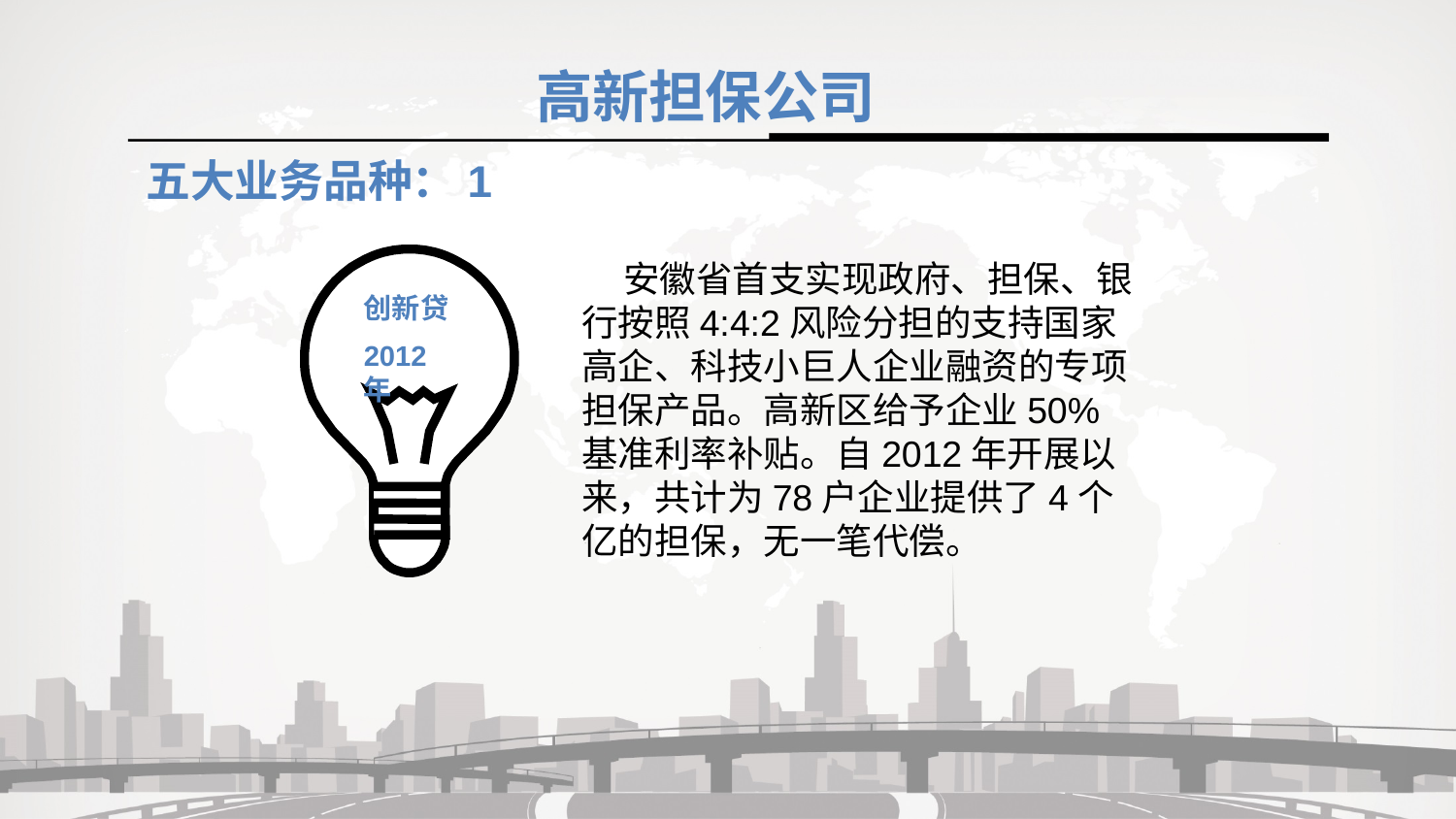

高新担保公司
五大业务品种：1

    安徽省首支实现政府、担保、银行按照4:4:2风险分担的支持国家高企、科技小巨人企业融资的专项担保产品。高新区给予企业50%基准利率补贴。自2012年开展以来，共计为78户企业提供了4个亿的担保，无一笔代偿。

创新贷
2012年